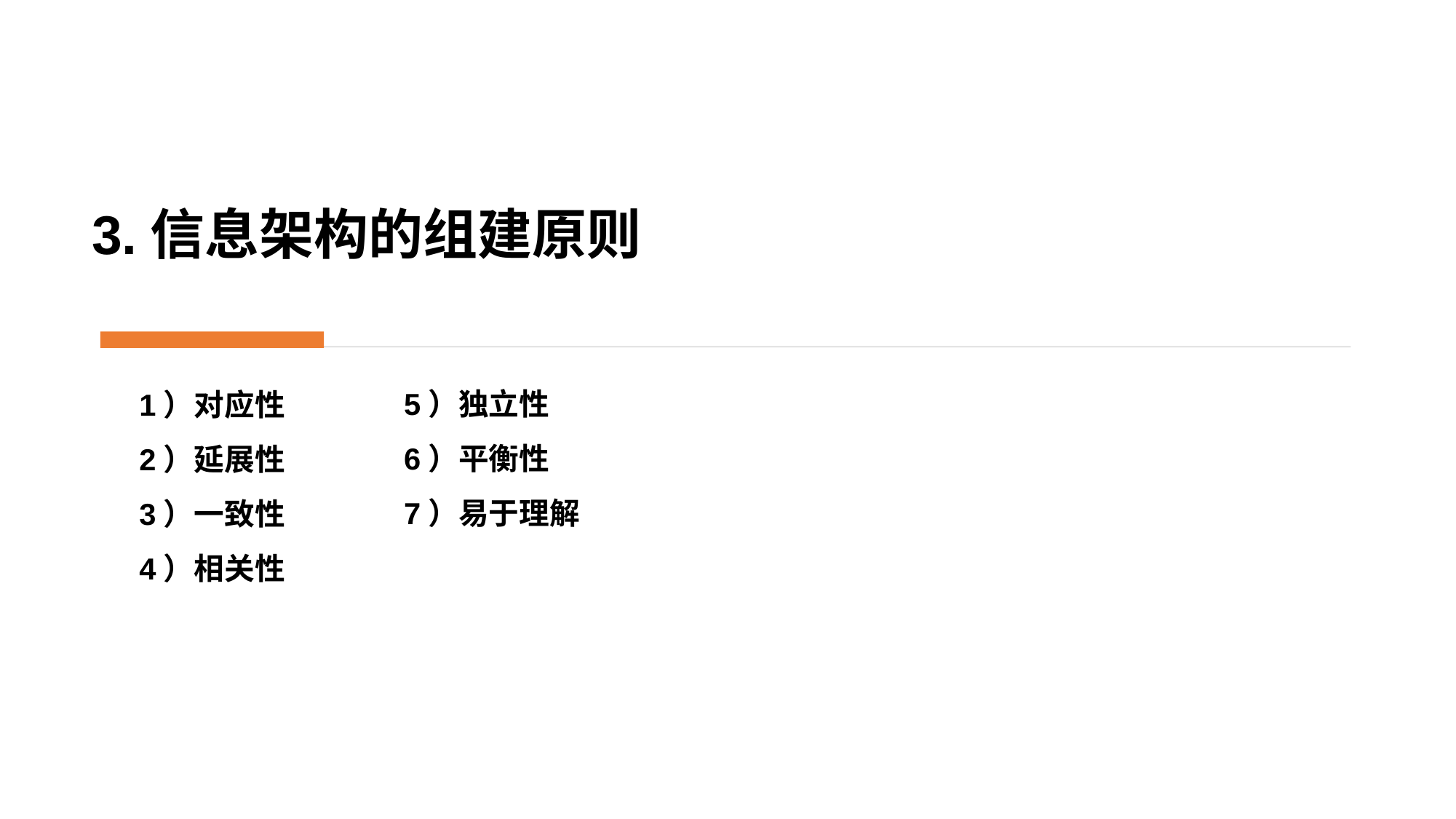

3.信息架构的组建原则

5）独立性
6）平衡性
7）易于理解
1）对应性
2）延展性
3）一致性
4）相关性